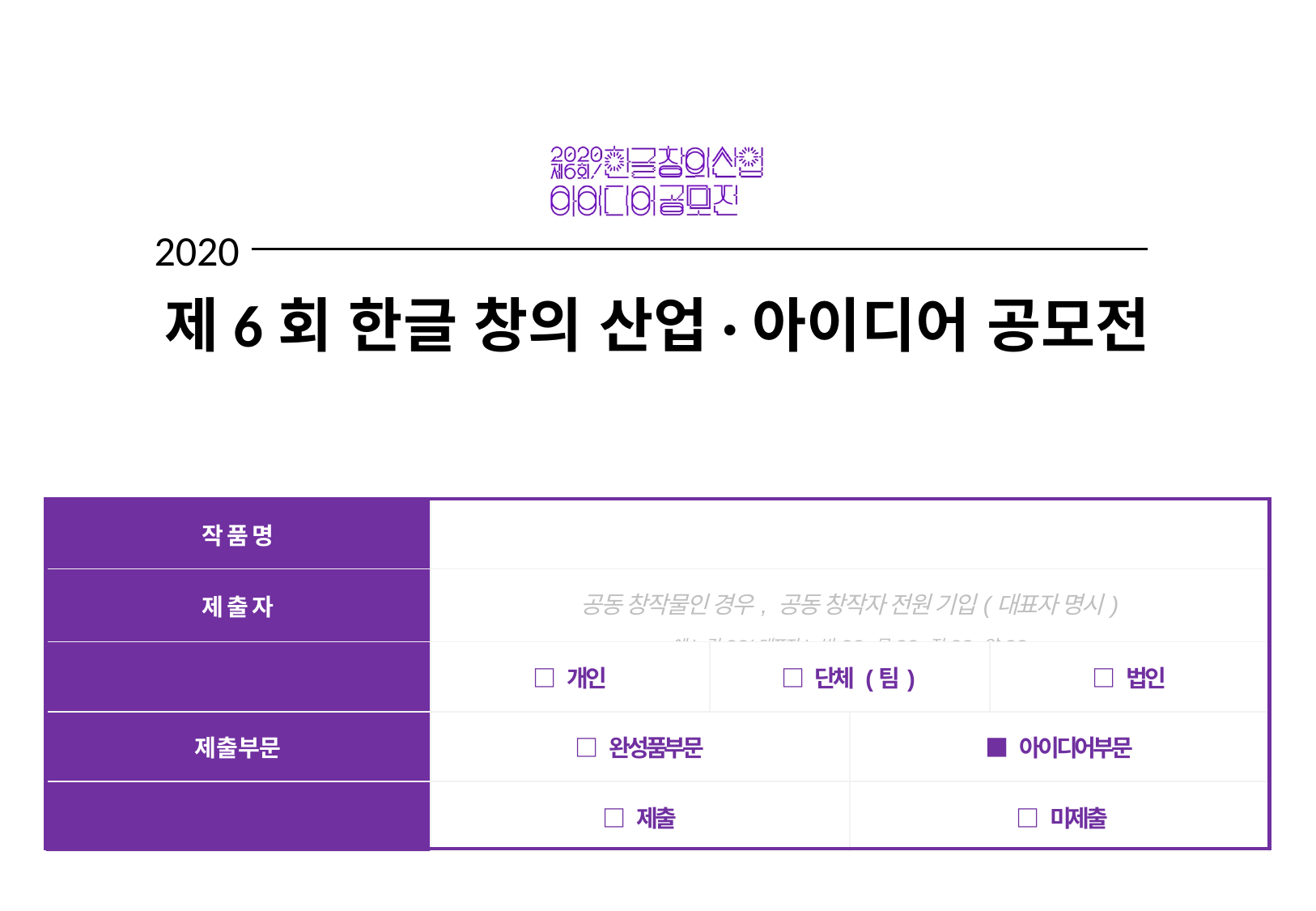

| 작 품 명 |  |  |  |  |
| --- | --- | --- | --- | --- |
| 제 출 자 | 공동 창작물인 경우, 공동 창작자 전원 기입(대표자 명시) 예) 김OO(대표자), 박OO, 문OO, 정OO, 양OO |  |  |  |
| 지 원 구 분 | □ 개인 | □ 단체 (팀) |  | □ 법인 |
| 제 출 부 문 | □ 완성품부문 |  | ■ 아이디어부문 |  |
| 추 가 자 료 제 출 여 부 | □ 제출 |  | □ 미제출 |  |